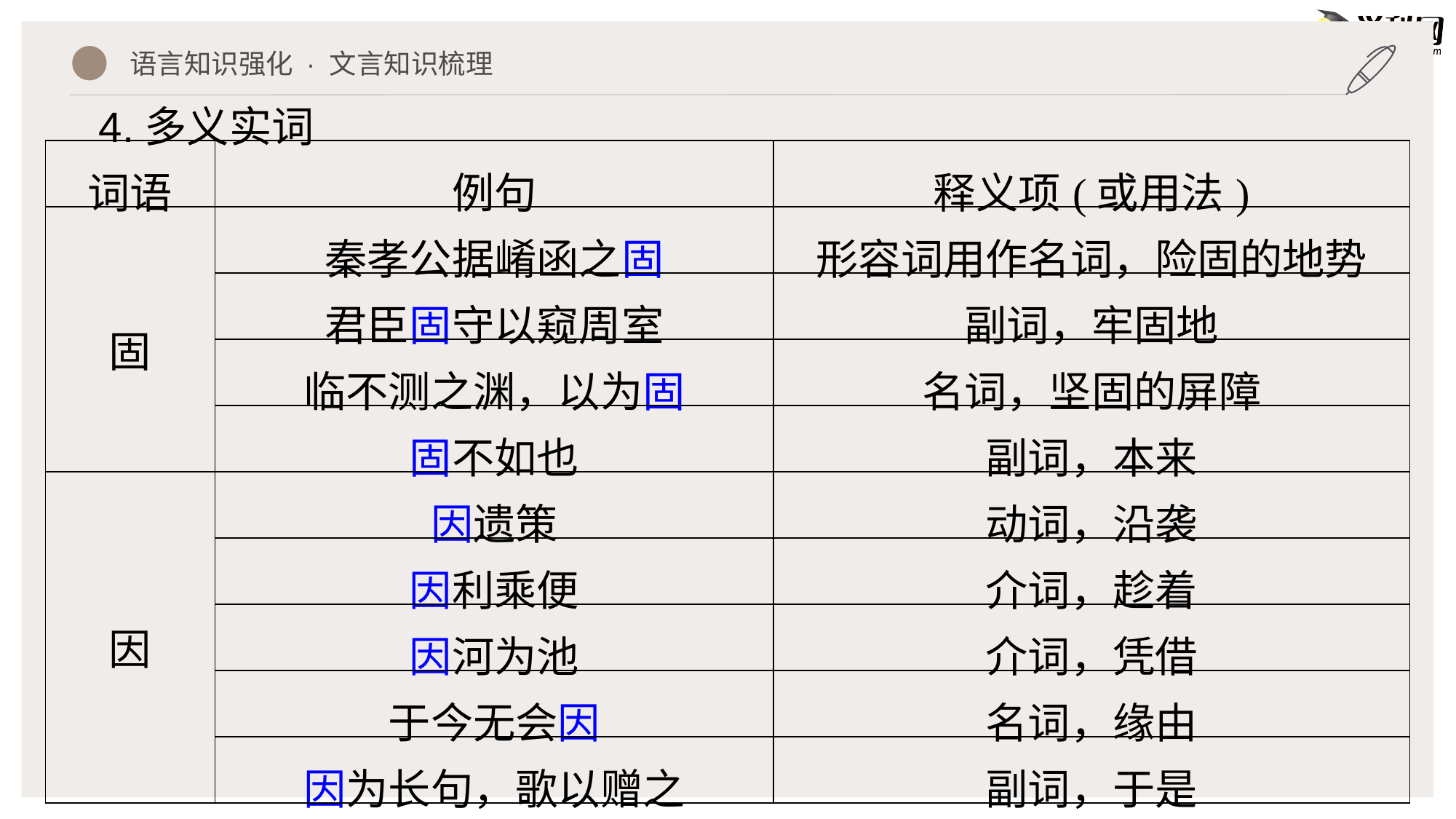

语言知识强化 · 文言知识梳理

4.多义实词
| 词语 | 例句 | 释义项(或用法) |
| --- | --- | --- |
| 固 | 秦孝公据崤函之固 | 形容词用作名词，险固的地势 |
|  | 君臣固守以窥周室 | 副词，牢固地 |
|  | 临不测之渊，以为固 | 名词，坚固的屏障 |
|  | 固不如也 | 副词，本来 |
| 因 | 因遗策 | 动词，沿袭 |
|  | 因利乘便 | 介词，趁着 |
|  | 因河为池 | 介词，凭借 |
|  | 于今无会因 | 名词，缘由 |
|  | 因为长句，歌以赠之 | 副词，于是 |